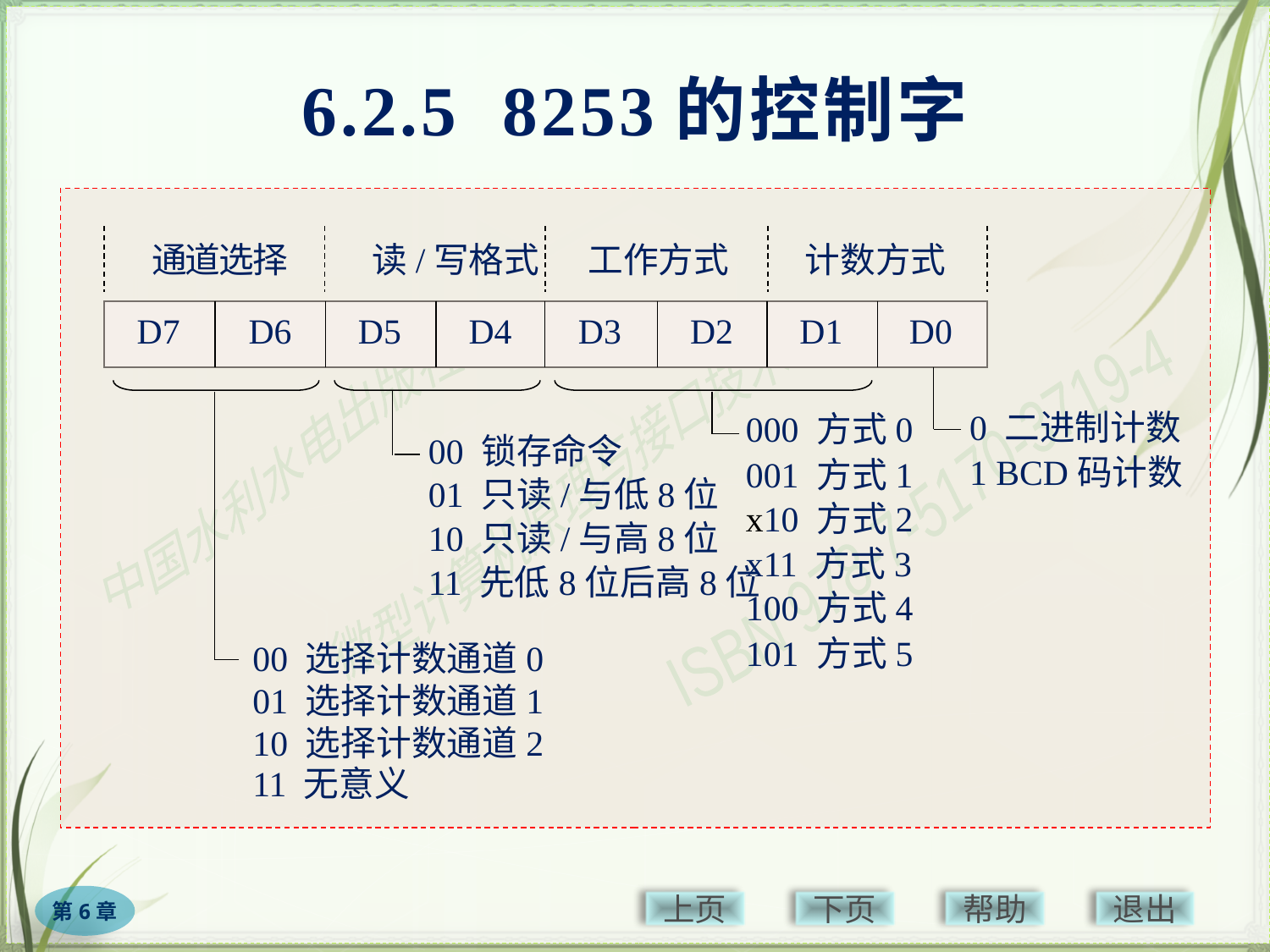

# 6.2.5  8253的控制字

通道选择
    读/写格式
工作方式
计数方式

D7
D6
D5
D4
D3
D2
D1
D0
0 二进制计数
1 BCD码计数
000 方式0
001 方式1
x10 方式2
x11 方式3
100 方式4
101 方式5
00 锁存命令
01 只读/与低8位
10 只读/与高8位
11 先低8位后高8位
00 选择计数通道0
01 选择计数通道1
10 选择计数通道2
11 无意义